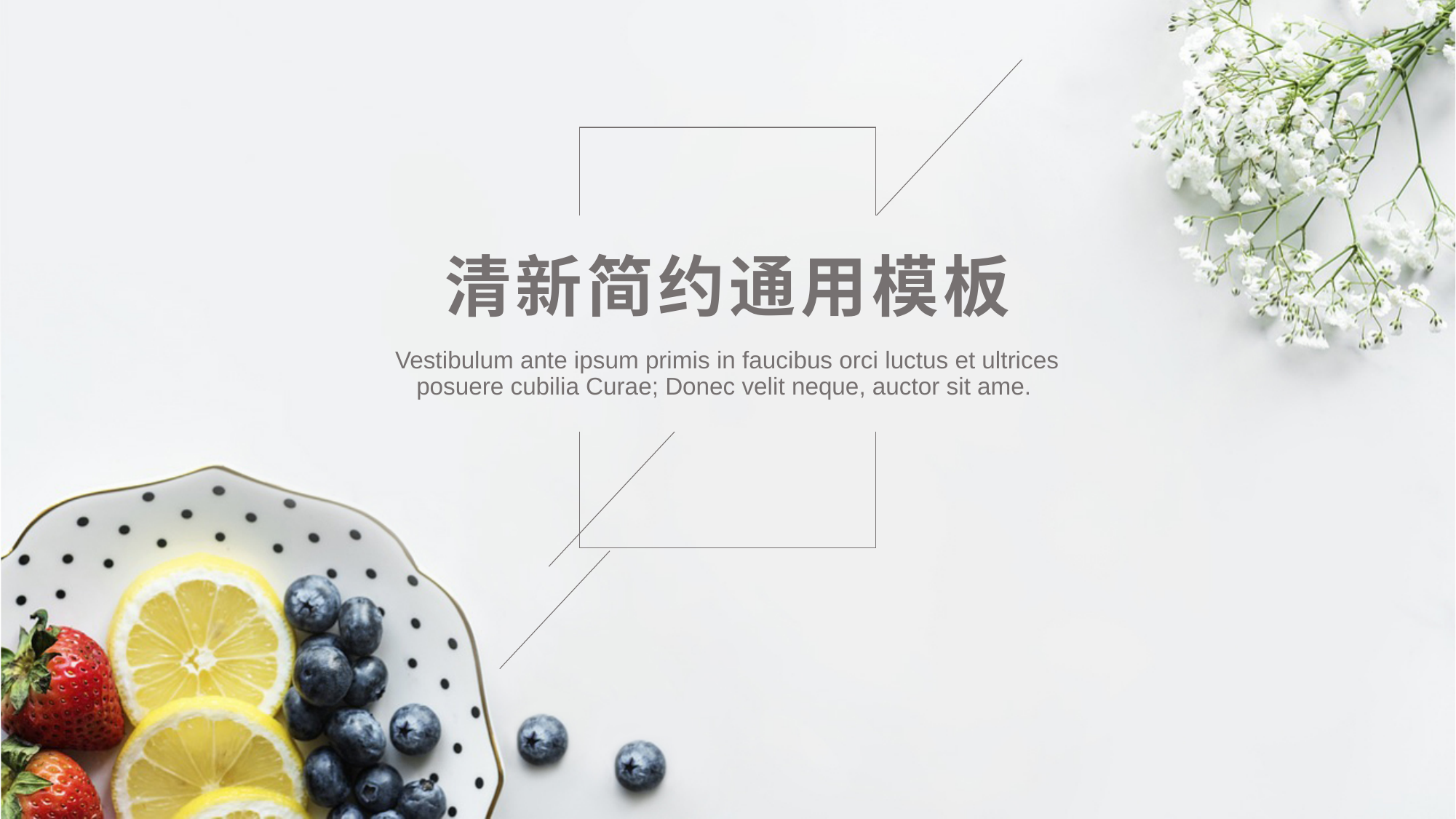

# 清新简约通用模板
Vestibulum ante ipsum primis in faucibus orci luctus et ultrices posuere cubilia Curae; Donec velit neque, auctor sit ame.